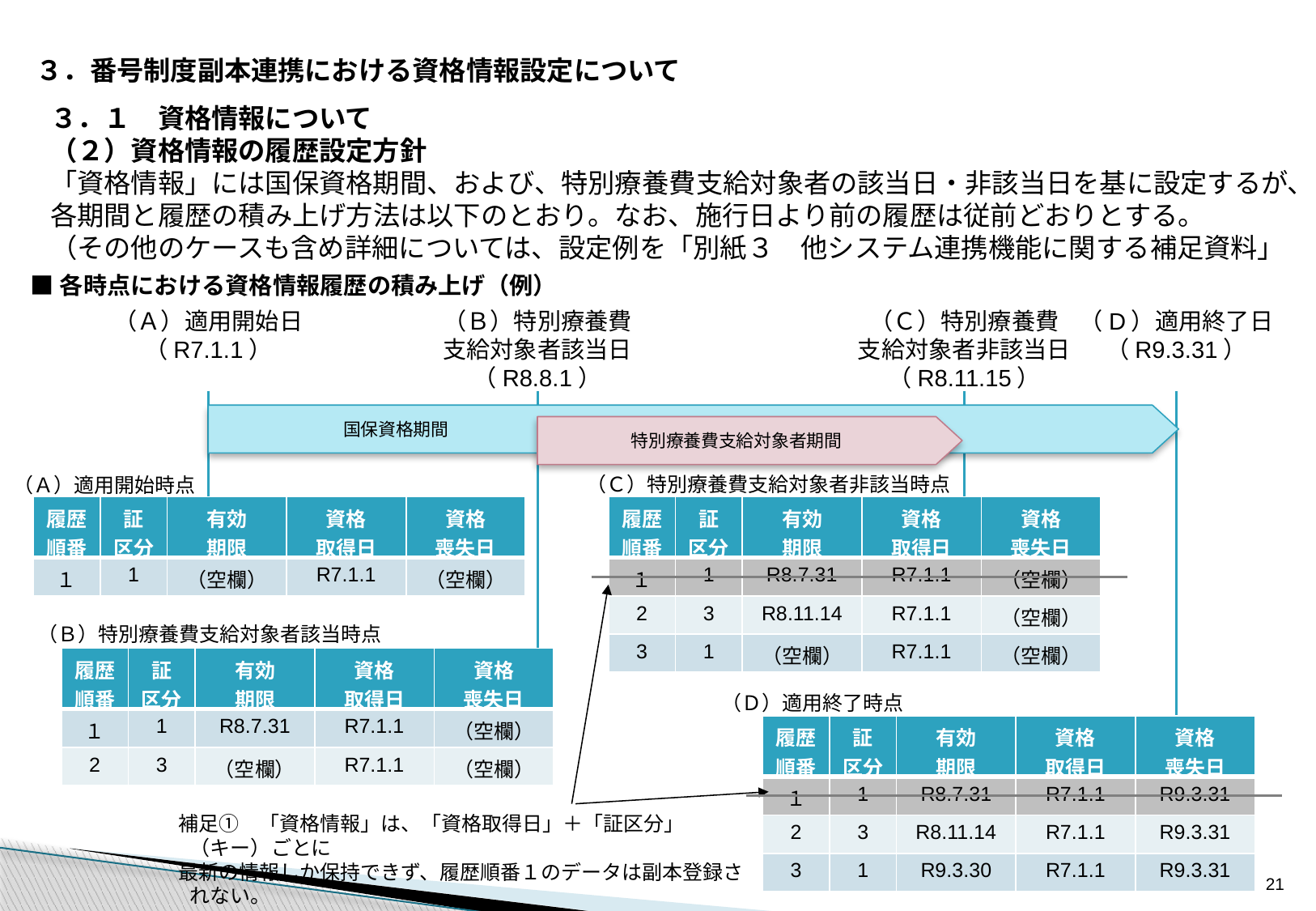

３．番号制度副本連携における資格情報設定について
３．１　資格情報について
（２）資格情報の履歴設定方針
「資格情報」には国保資格期間、および、特別療養費支給対象者の該当日・非該当日を基に設定するが、各期間と履歴の積み上げ方法は以下のとおり。なお、施行日より前の履歴は従前どおりとする。
（その他のケースも含め詳細については、設定例を「別紙３　他システム連携機能に関する補足資料」に示す。）
■各時点における資格情報履歴の積み上げ（例）
（Ａ）適用開始日
（R7.1.1）
（Ｂ）特別療養費
支給対象者該当日
（R8.8.1）
（Ｃ）特別療養費
支給対象者非該当日
（R8.11.15）
（D）適用終了日
（R9.3.31）
　　　　　　　国保資格期間
特別療養費支給対象者期間
（Ｃ）特別療養費支給対象者非該当時点
（Ａ）適用開始時点
| 履歴 順番 | 証 区分 | 有効 期限 | 資格 取得日 | 資格 喪失日 |
| --- | --- | --- | --- | --- |
| １ | 1 | （空欄） | R7.1.1 | （空欄） |
| 履歴 順番 | 証 区分 | 有効 期限 | 資格 取得日 | 資格 喪失日 |
| --- | --- | --- | --- | --- |
| １ | 1 | R8.7.31 | R7.1.1 | （空欄） |
| 2 | 3 | R8.11.14 | R7.1.1 | （空欄） |
| 3 | 1 | （空欄） | R7.1.1 | （空欄） |
（Ｂ）特別療養費支給対象者該当時点
| 履歴 順番 | 証 区分 | 有効 期限 | 資格 取得日 | 資格 喪失日 |
| --- | --- | --- | --- | --- |
| １ | 1 | R8.7.31 | R7.1.1 | （空欄） |
| 2 | 3 | （空欄） | R7.1.1 | （空欄） |
（Ｄ）適用終了時点
| 履歴 順番 | 証 区分 | 有効 期限 | 資格 取得日 | 資格 喪失日 |
| --- | --- | --- | --- | --- |
| １ | 1 | R8.7.31 | R7.1.1 | R9.3.31 |
| 2 | 3 | R8.11.14 | R7.1.1 | R9.3.31 |
| 3 | 1 | R9.3.30 | R7.1.1 | R9.3.31 |
補足①　「資格情報」は、「資格取得日」＋「証区分」（キー）ごとに
最新の情報しか保持できず、履歴順番１のデータは副本登録されない。
21